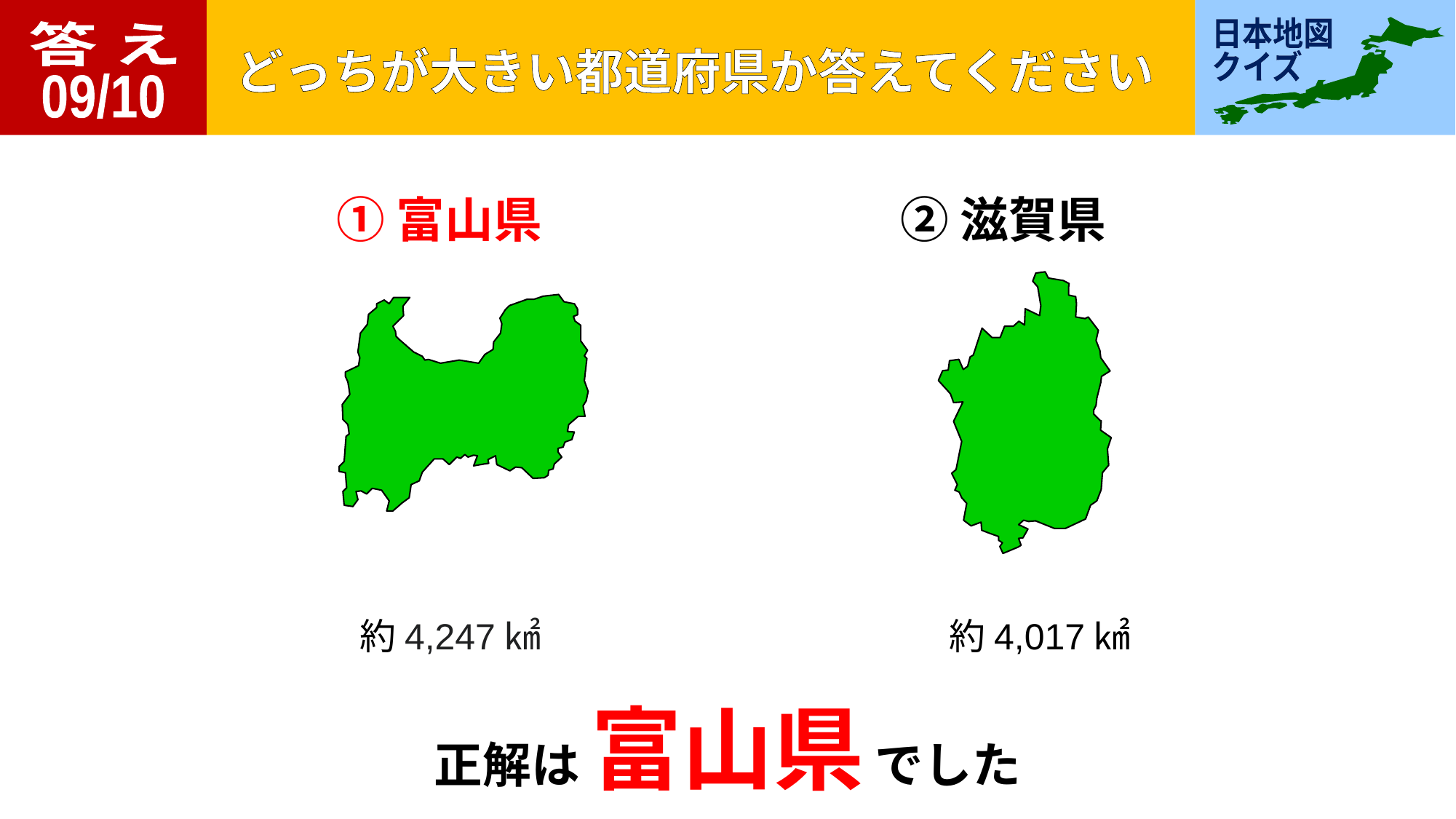

答 え
09/10
①富山県
②滋賀県

約4,247㎢
約4,017㎢
正解は 富山県 でした